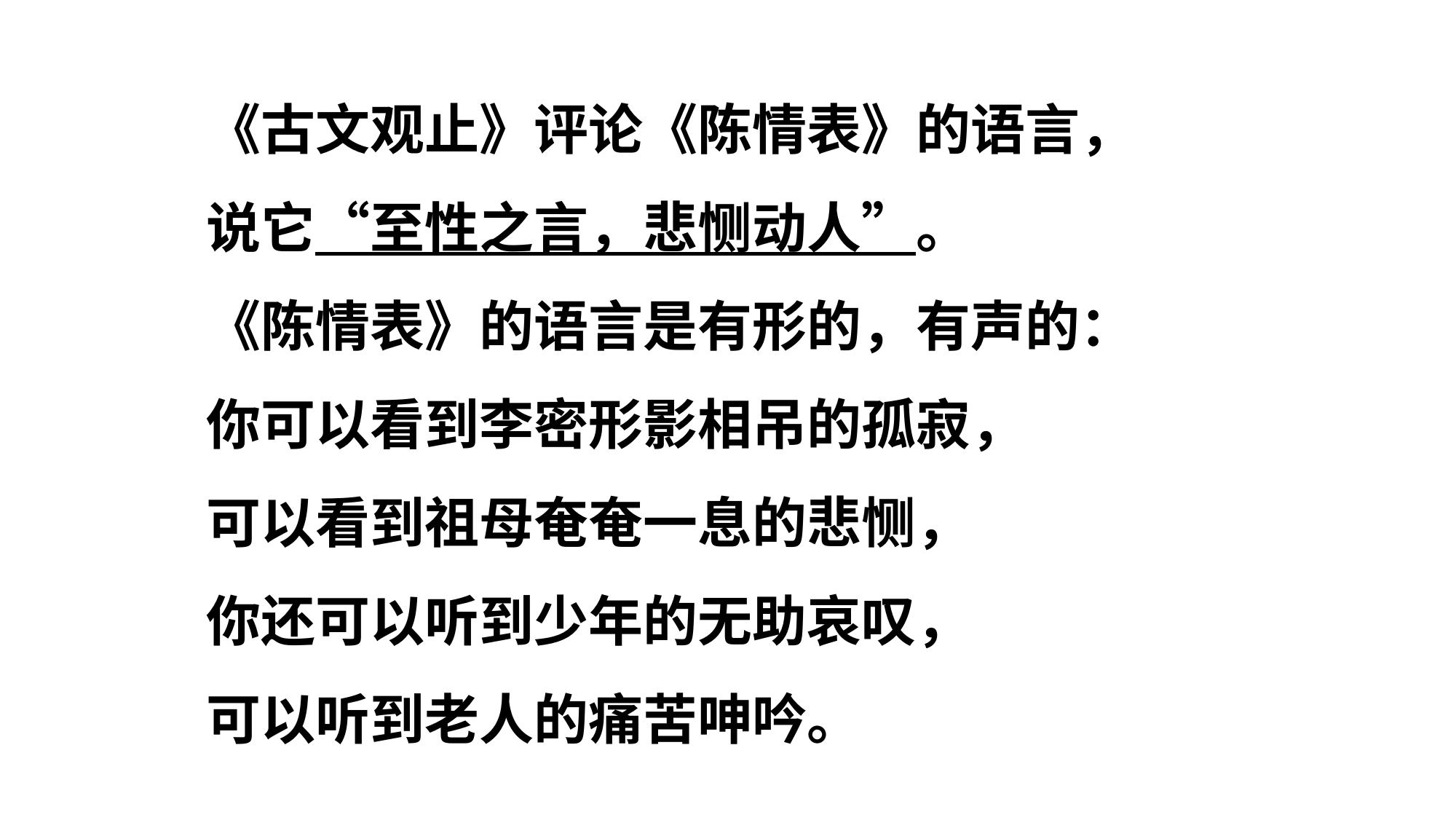

《古文观止》评论《陈情表》的语言，
说它“至性之言，悲恻动人”。
《陈情表》的语言是有形的，有声的：
你可以看到李密形影相吊的孤寂，
可以看到祖母奄奄一息的悲恻，
你还可以听到少年的无助哀叹，
可以听到老人的痛苦呻吟。